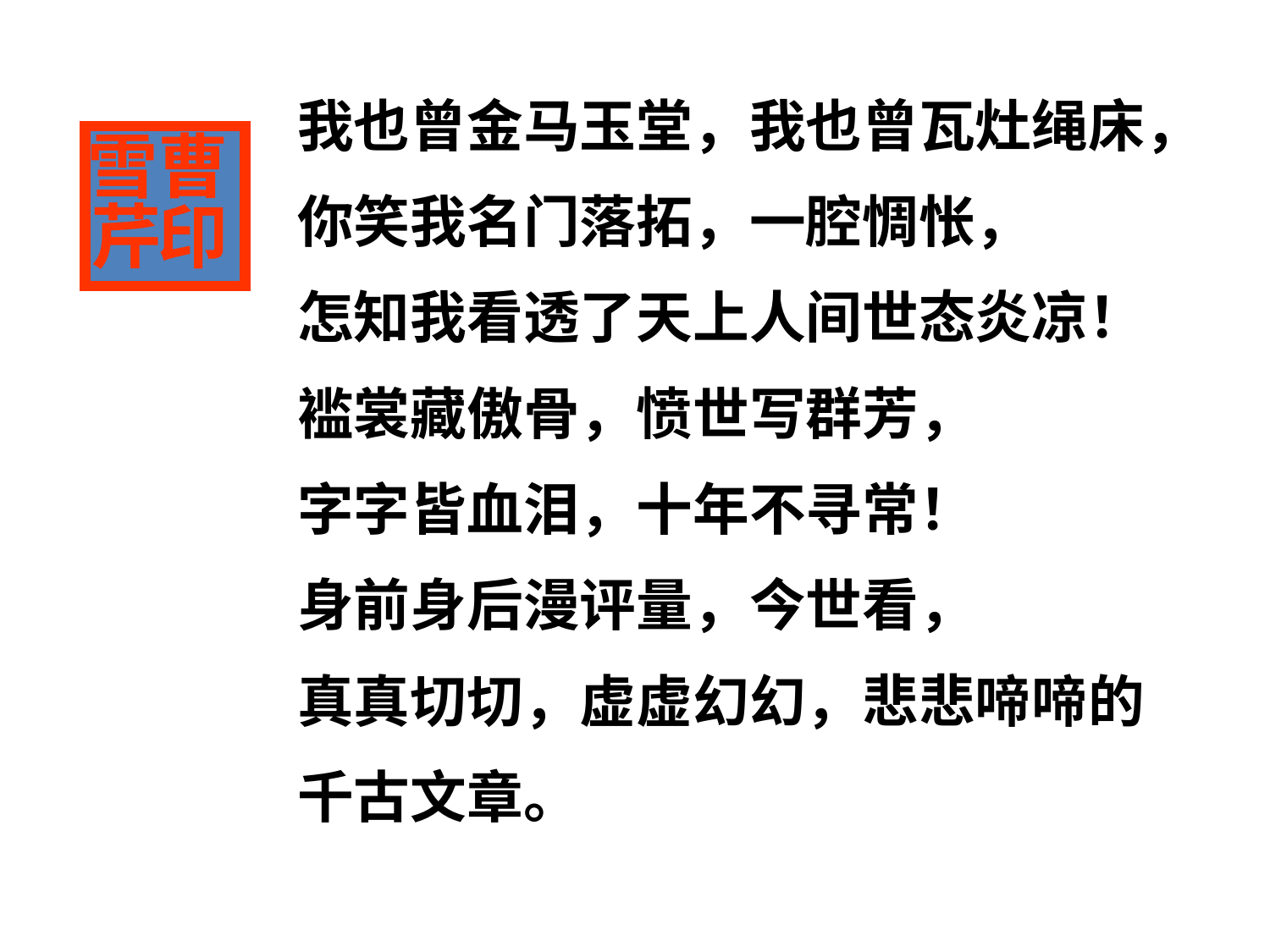

我也曾金马玉堂，我也曾瓦灶绳床，
你笑我名门落拓，一腔惆怅，
怎知我看透了天上人间世态炎凉！
褴裳藏傲骨，愤世写群芳，
字字皆血泪，十年不寻常！
身前身后漫评量，今世看，
真真切切，虚虚幻幻，悲悲啼啼的
千古文章。
雪
曹

芹
印